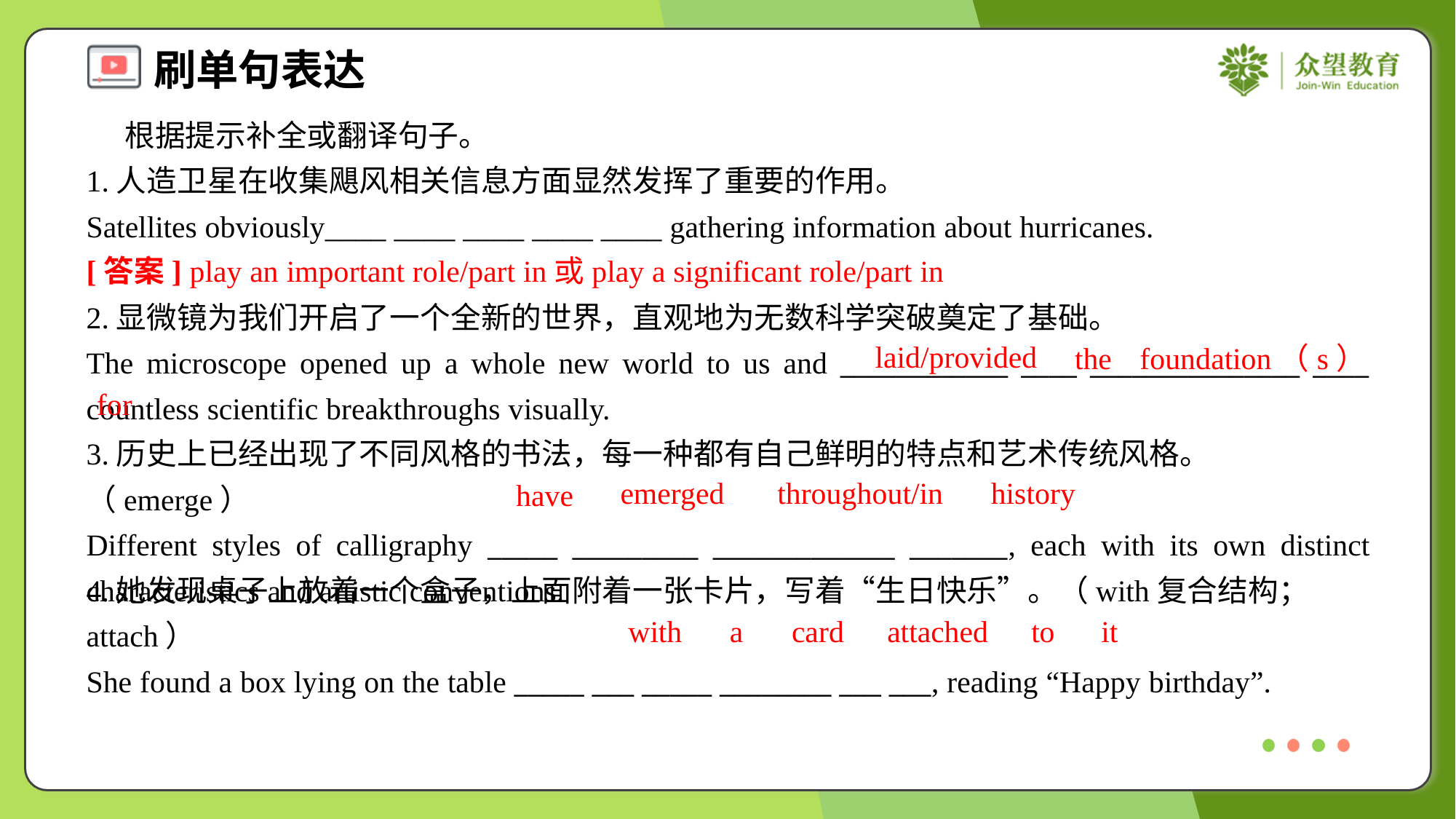

根据提示补全或翻译句子。
1.人造卫星在收集飓风相关信息方面显然发挥了重要的作用。
Satellites obviously____ ____ ____ ____ ____ gathering information about hurricanes.
[答案] play an important role/part in或play a significant role/part in
2.显微镜为我们开启了一个全新的世界，直观地为无数科学突破奠定了基础。
The microscope opened up a whole new world to us and ____________ ____ _______________ ____ countless scientific breakthroughs visually.
laid/provided
the
foundation（s）
for
3.历史上已经出现了不同风格的书法，每一种都有自己鲜明的特点和艺术传统风格。（emerge）
Different styles of calligraphy _____ _________ _____________ _______, each with its own distinct characteristics and artistic conventions.
emerged
throughout/in
history
have
4.她发现桌子上放着一个盒子，上面附着一张卡片，写着“生日快乐”。（with复合结构； attach）
She found a box lying on the table _____ ___ _____ ________ ___ ___, reading “Happy birthday”.
with
a
card
attached
to
it